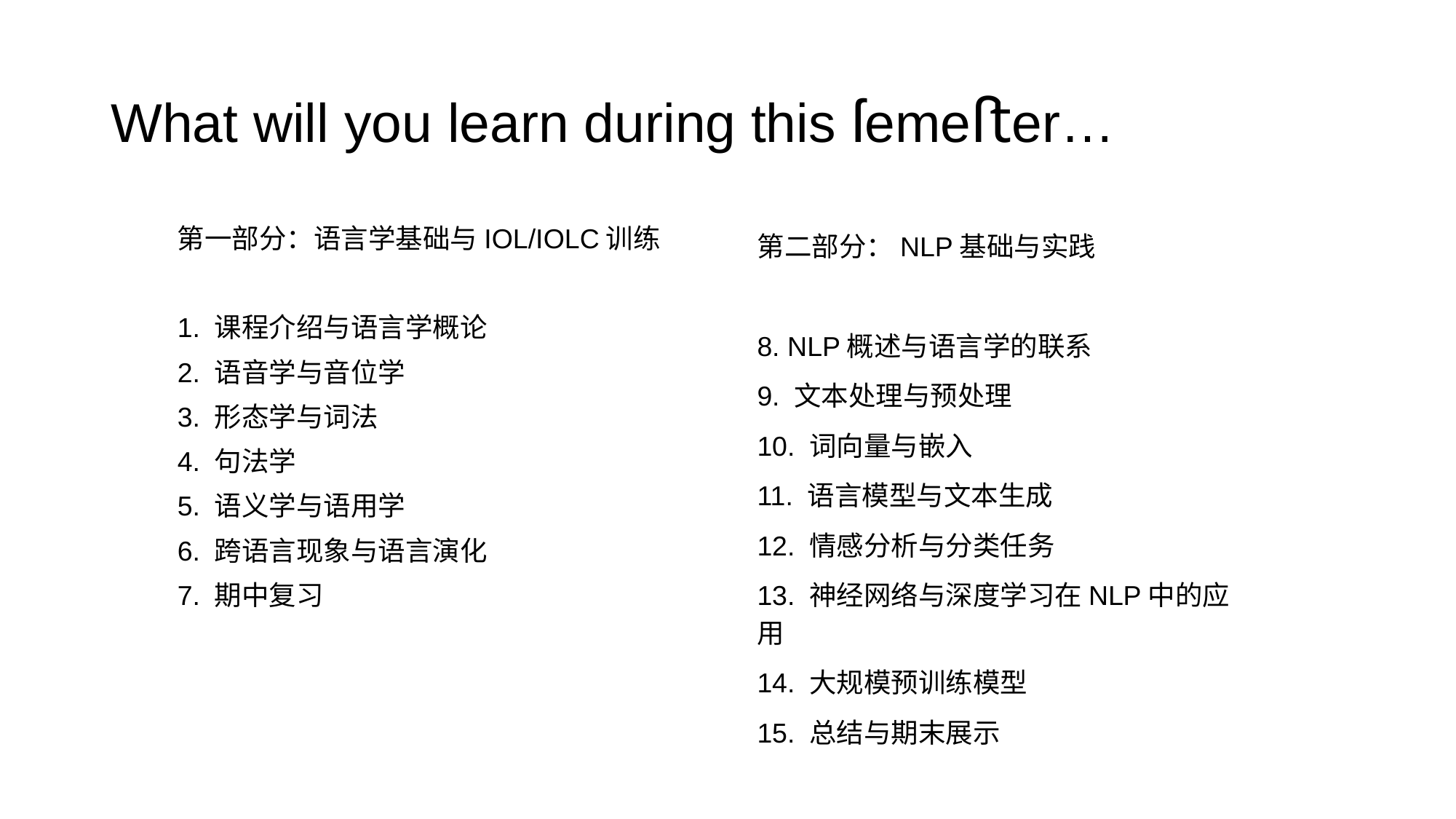

# What will you learn during this ſemeﬅer…
第一部分：语言学基础与IOL/IOLC训练

1. 课程介绍与语言学概论
2. 语音学与音位学
3. 形态学与词法
4. 句法学
5. 语义学与语用学
6. 跨语言现象与语言演化
7. 期中复习
第二部分：NLP基础与实践

8. NLP概述与语言学的联系
9. 文本处理与预处理
10. 词向量与嵌入
11. 语言模型与文本生成
12. 情感分析与分类任务
13. 神经网络与深度学习在NLP中的应用
14. 大规模预训练模型
15. 总结与期末展示